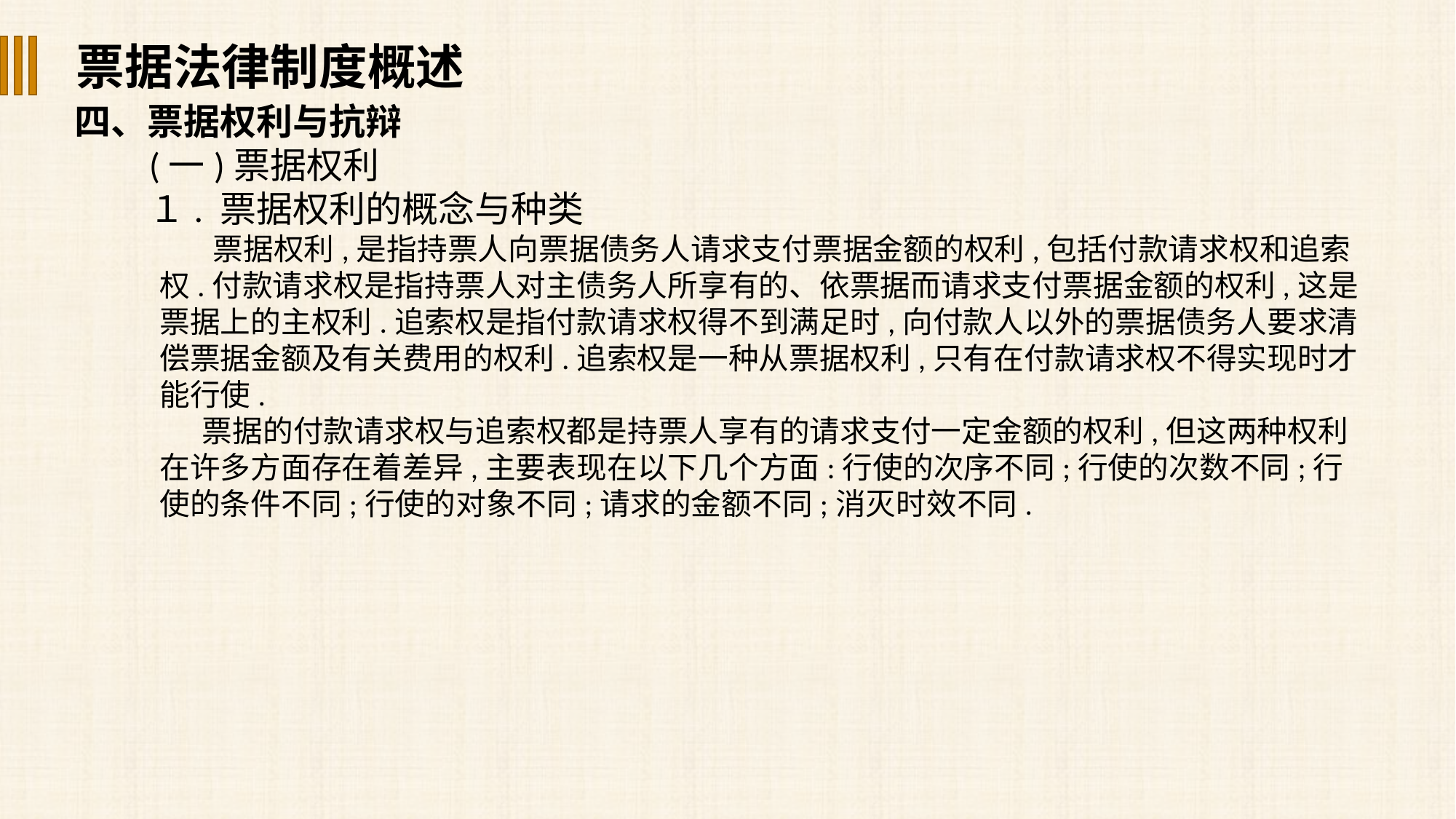

票据法律制度概述

四、票据权利与抗辩
(一)票据权利
１. 票据权利的概念与种类
票据权利,是指持票人向票据债务人请求支付票据金额的权利,包括付款请求权和追索权.付款请求权是指持票人对主债务人所享有的、依票据而请求支付票据金额的权利,这是票据上的主权利.追索权是指付款请求权得不到满足时,向付款人以外的票据债务人要求清偿票据金额及有关费用的权利.追索权是一种从票据权利,只有在付款请求权不得实现时才能行使.
票据的付款请求权与追索权都是持票人享有的请求支付一定金额的权利,但这两种权利在许多方面存在着差异,主要表现在以下几个方面:行使的次序不同;行使的次数不同;行使的条件不同;行使的对象不同;请求的金额不同;消灭时效不同.